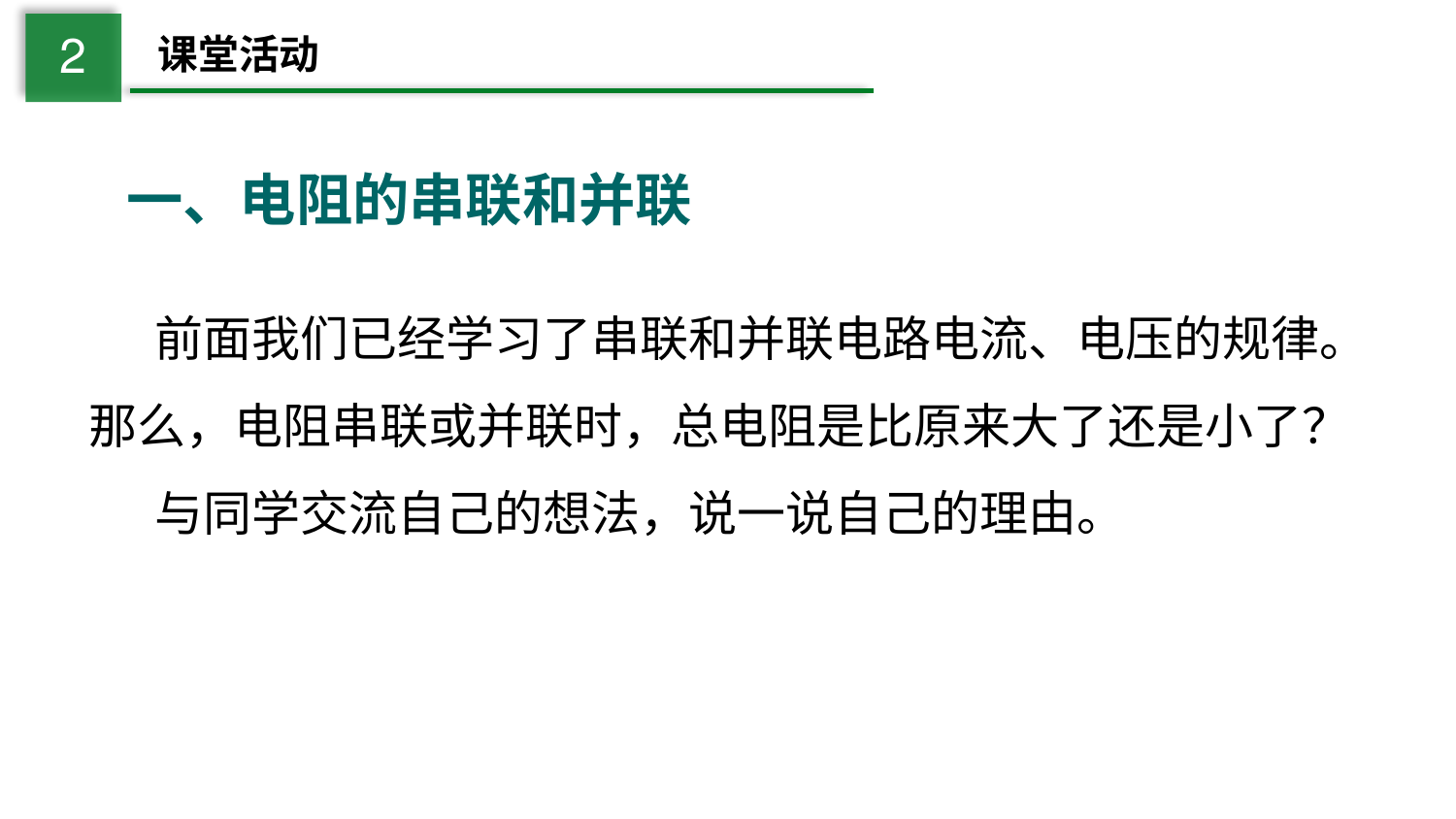

2
课堂活动
一、电阻的串联和并联
     前面我们已经学习了串联和并联电路电流、电压的规律。那么，电阻串联或并联时，总电阻是比原来大了还是小了？
     与同学交流自己的想法，说一说自己的理由。